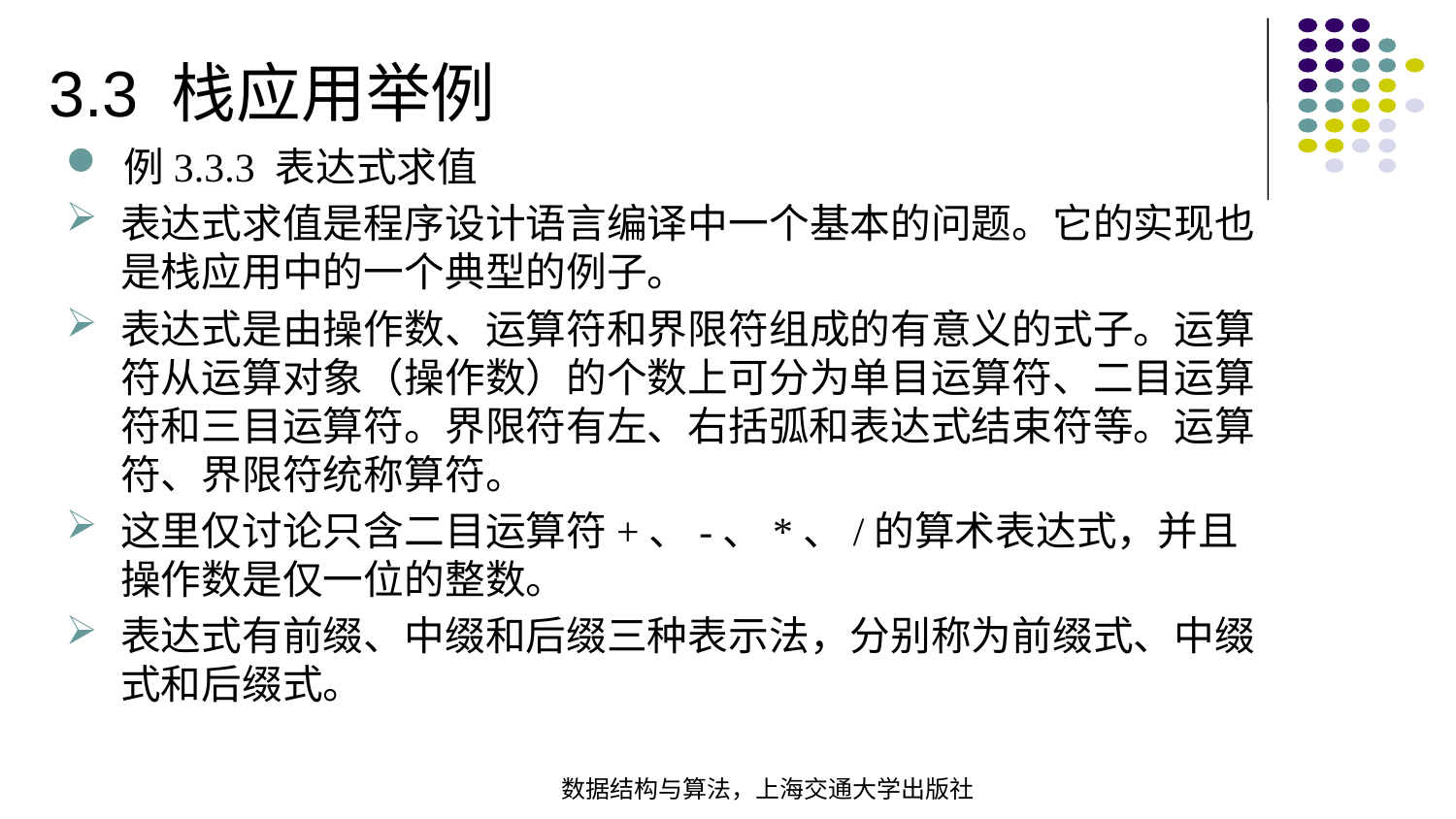

3.3 栈应用举例
例3.3.3 表达式求值
表达式求值是程序设计语言编译中一个基本的问题。它的实现也是栈应用中的一个典型的例子。
表达式是由操作数、运算符和界限符组成的有意义的式子。运算符从运算对象（操作数）的个数上可分为单目运算符、二目运算符和三目运算符。界限符有左、右括弧和表达式结束符等。运算符、界限符统称算符。
这里仅讨论只含二目运算符+、-、*、/的算术表达式，并且操作数是仅一位的整数。
表达式有前缀、中缀和后缀三种表示法，分别称为前缀式、中缀式和后缀式。